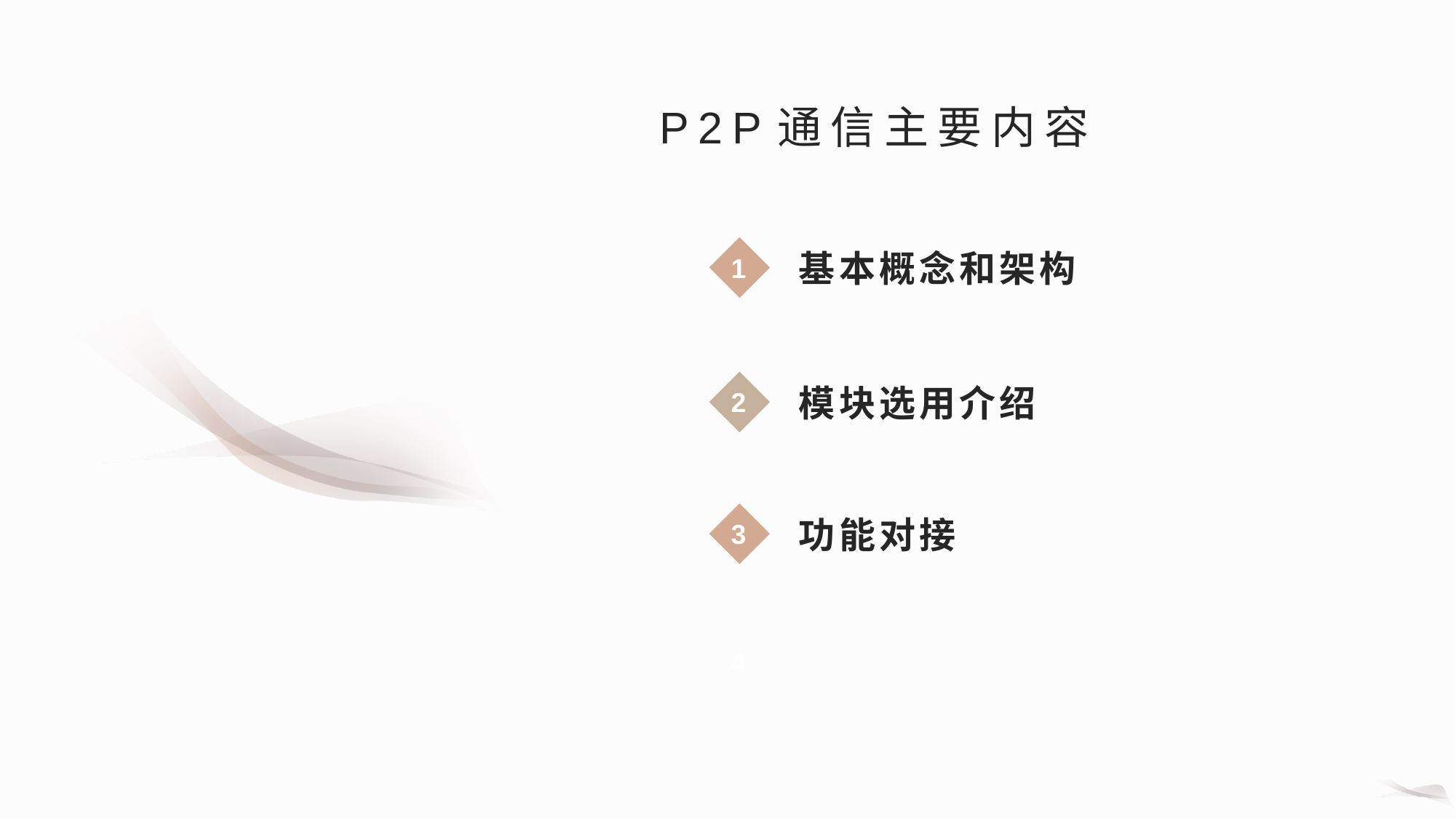

P2P通信主要内容
基本概念和架构

1
模块选用介绍

2
功能对接

3
4